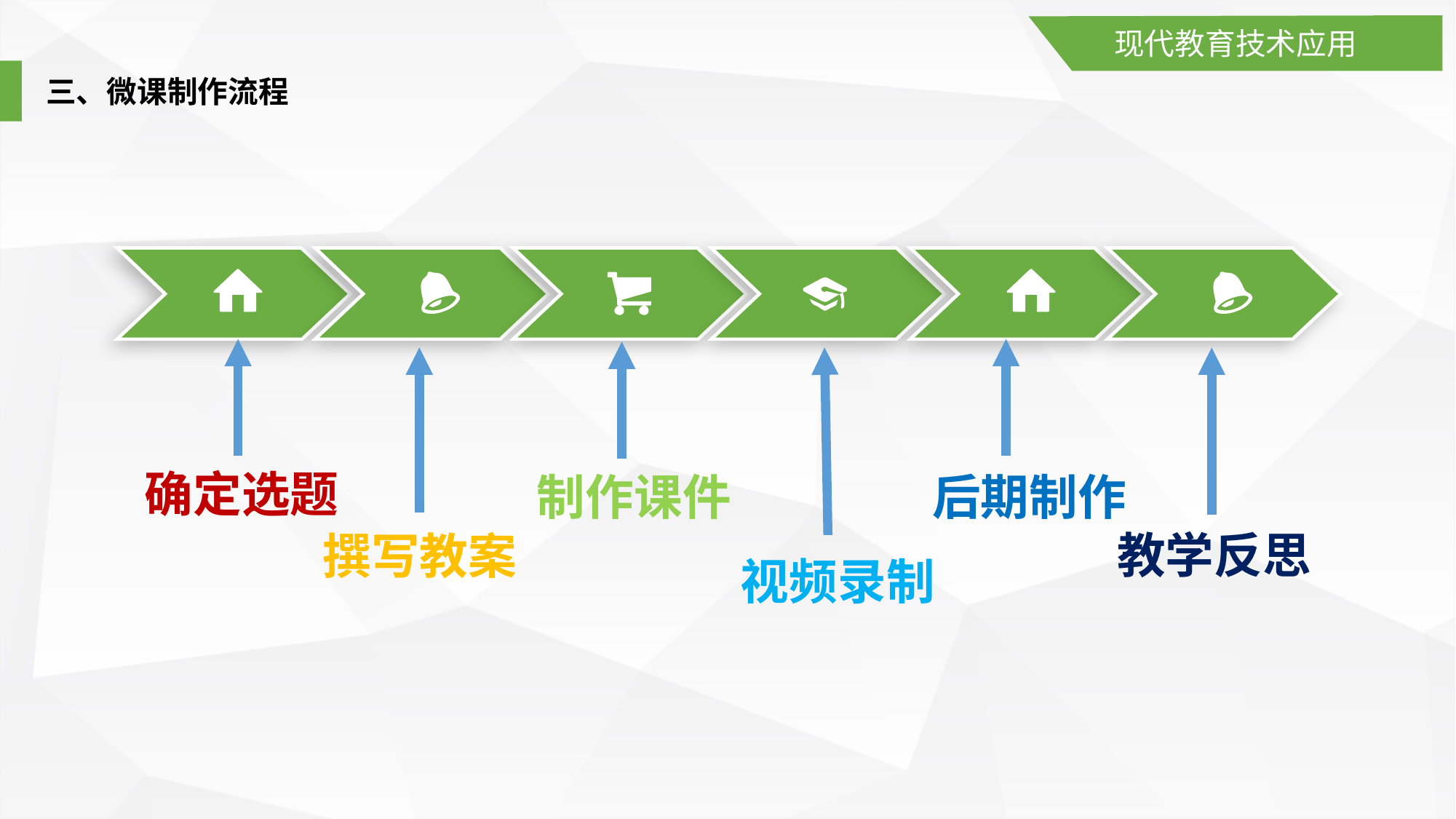

现代教育技术应用

三、微课制作流程

确定选题
制作课件
后期制作
教学反思
撰写教案
视频录制